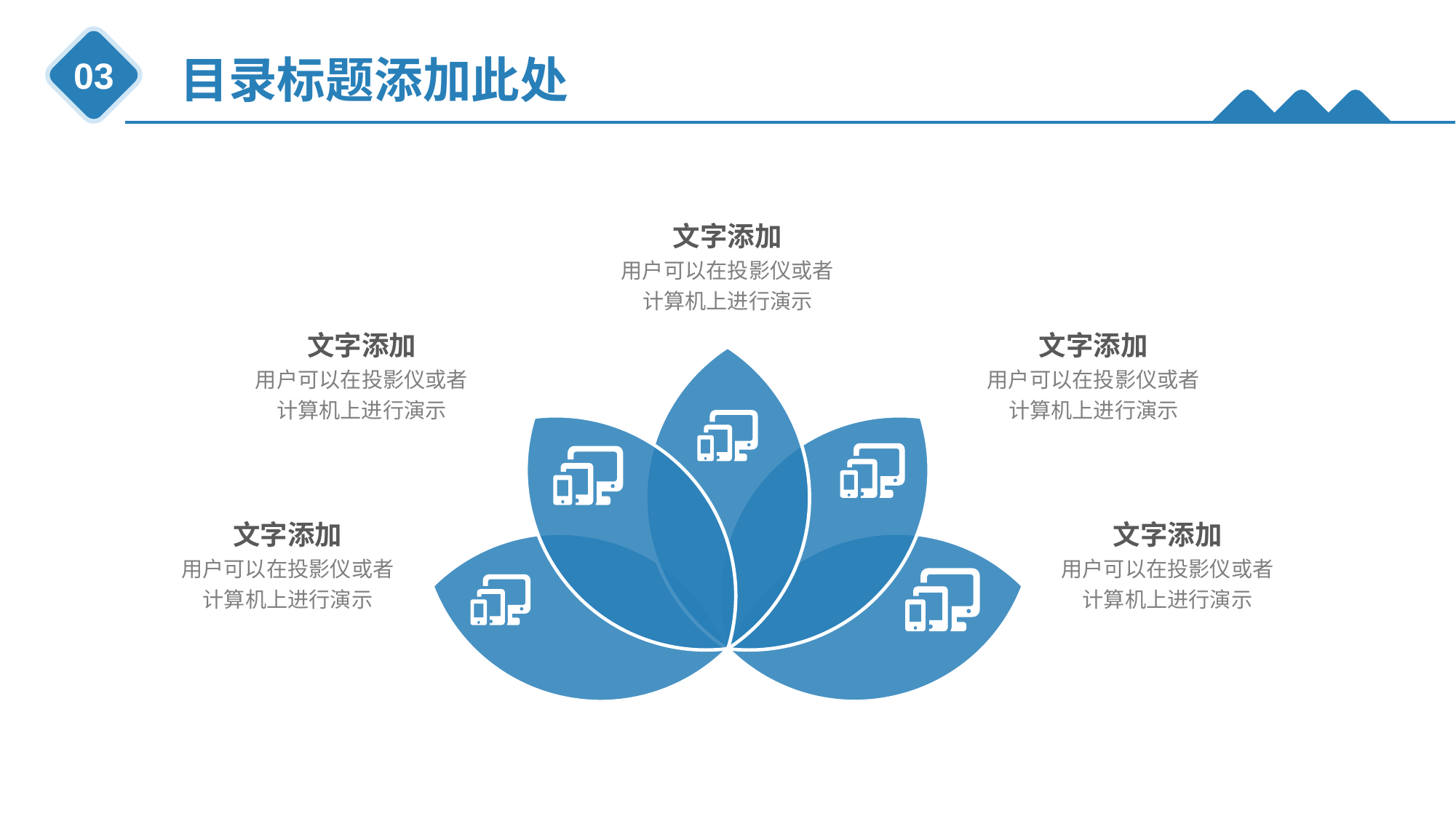

目录标题添加此处
03

文字添加
用户可以在投影仪或者计算机上进行演示
文字添加
用户可以在投影仪或者计算机上进行演示
文字添加
用户可以在投影仪或者计算机上进行演示

文字添加
用户可以在投影仪或者计算机上进行演示
文字添加
用户可以在投影仪或者计算机上进行演示